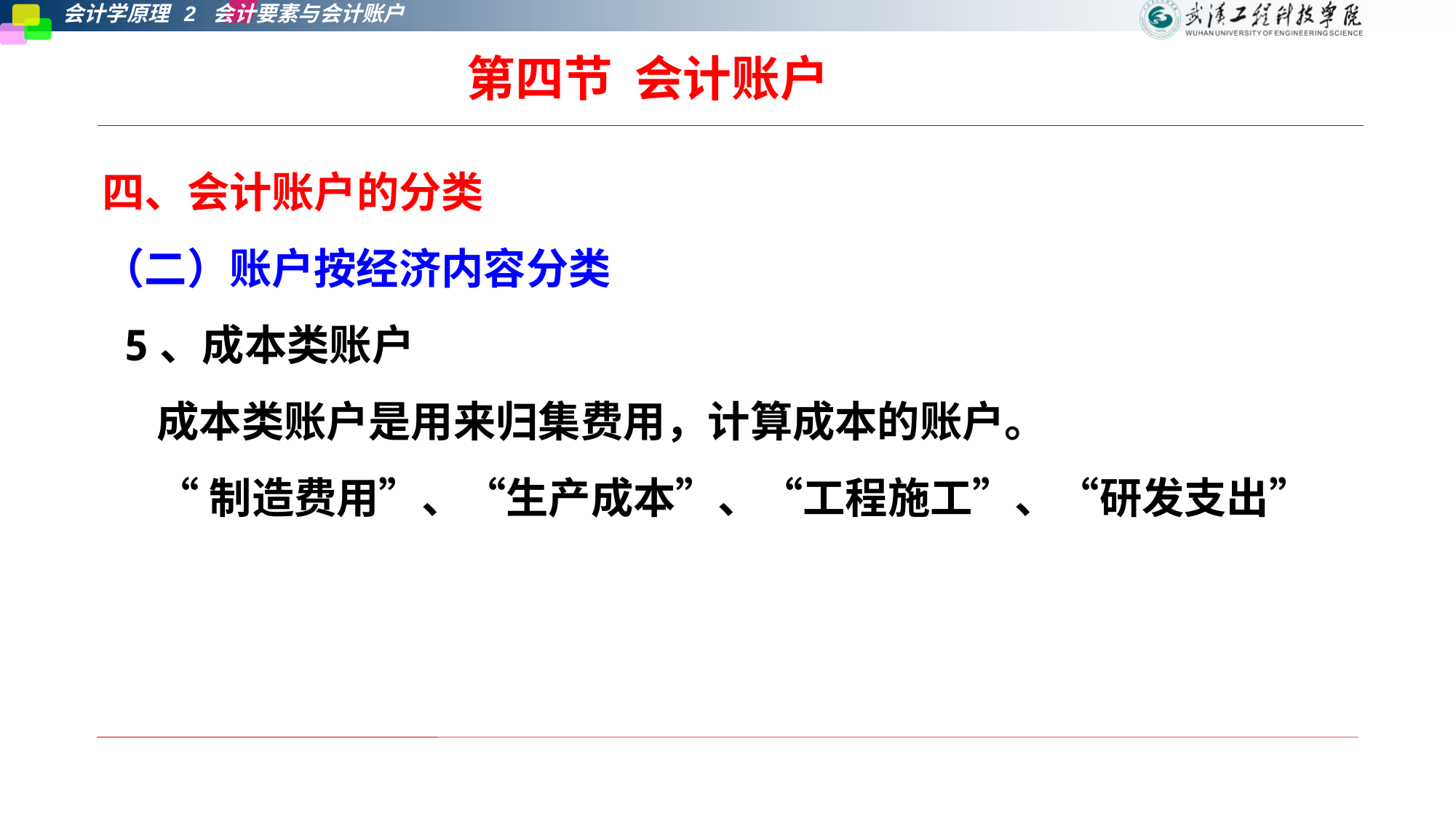

第四节  会计账户
四、会计账户的分类
（二）账户按经济内容分类
 5、成本类账户
成本类账户是用来归集费用，计算成本的账户。
“制造费用”、“生产成本”、“工程施工”、“研发支出”